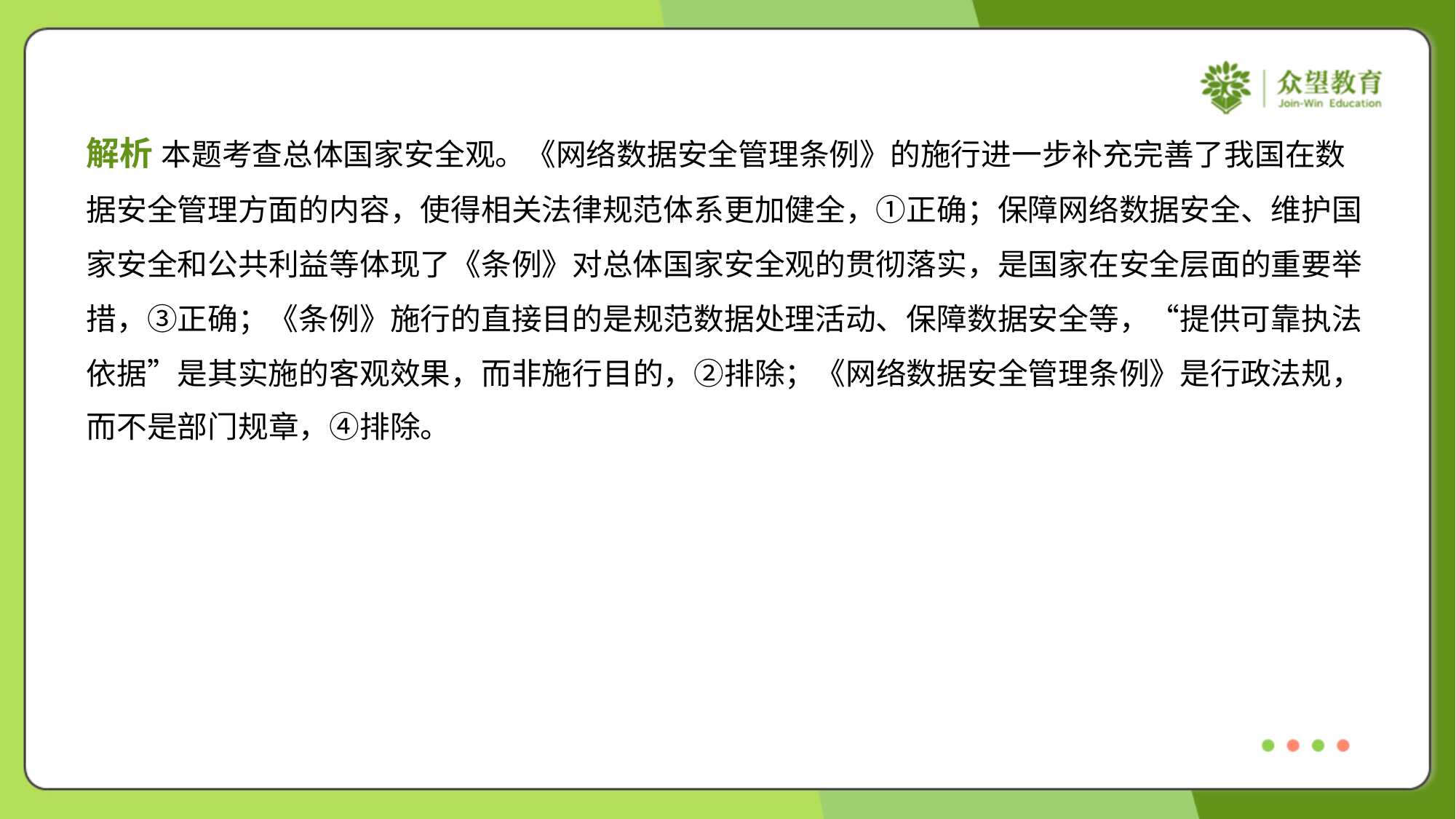

解析 本题考查总体国家安全观。《网络数据安全管理条例》的施行进一步补充完善了我国在数
据安全管理方面的内容，使得相关法律规范体系更加健全，①正确；保障网络数据安全、维护国
家安全和公共利益等体现了《条例》对总体国家安全观的贯彻落实，是国家在安全层面的重要举
措，③正确；《条例》施行的直接目的是规范数据处理活动、保障数据安全等，“提供可靠执法
依据”是其实施的客观效果，而非施行目的，②排除；《网络数据安全管理条例》是行政法规，
而不是部门规章，④排除。